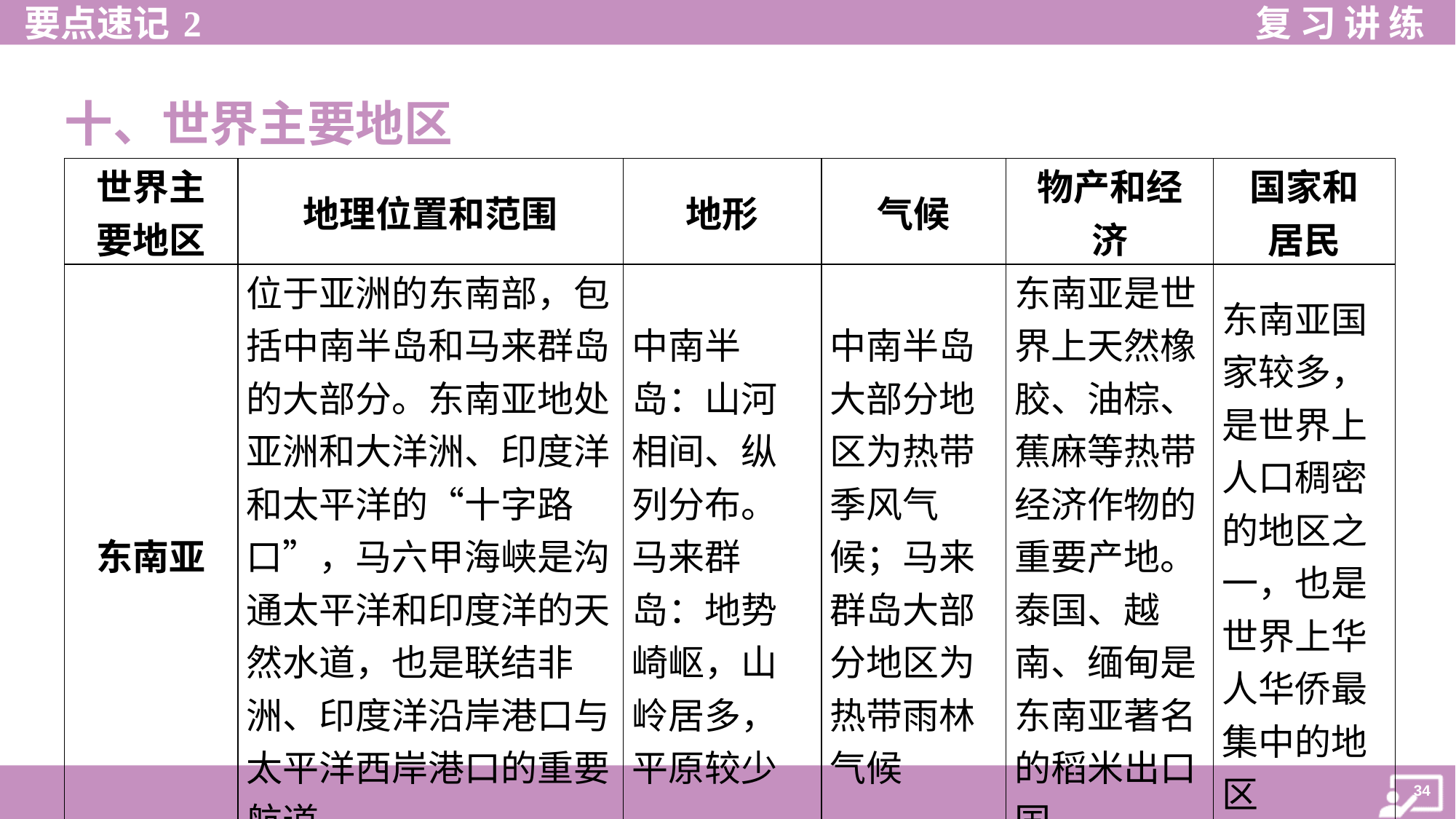

十、世界主要地区
| 世界主 要地区 | 地理位置和范围 | 地形 | 气候 | 物产和经 济 | 国家和 居民 |
| --- | --- | --- | --- | --- | --- |
| 东南亚 | 位于亚洲的东南部，包括中南半岛和马来群岛的大部分。东南亚地处亚洲和大洋洲、印度洋和太平洋的“十字路口”，马六甲海峡是沟通太平洋和印度洋的天然水道，也是联结非洲、印度洋沿岸港口与太平洋西岸港口的重要航道 | 中南半岛：山河相间、纵列分布。马来群岛：地势崎岖，山岭居多，平原较少 | 中南半岛大部分地区为热带季风气候；马来群岛大部分地区为热带雨林气候 | 东南亚是世界上天然橡胶、油棕、蕉麻等热带经济作物的重要产地。泰国、越南、缅甸是东南亚著名的稻米出口国 | 东南亚国家较多，是世界上 人口稠密的地区之 一，也是世界上华人华侨最集中的地区 |